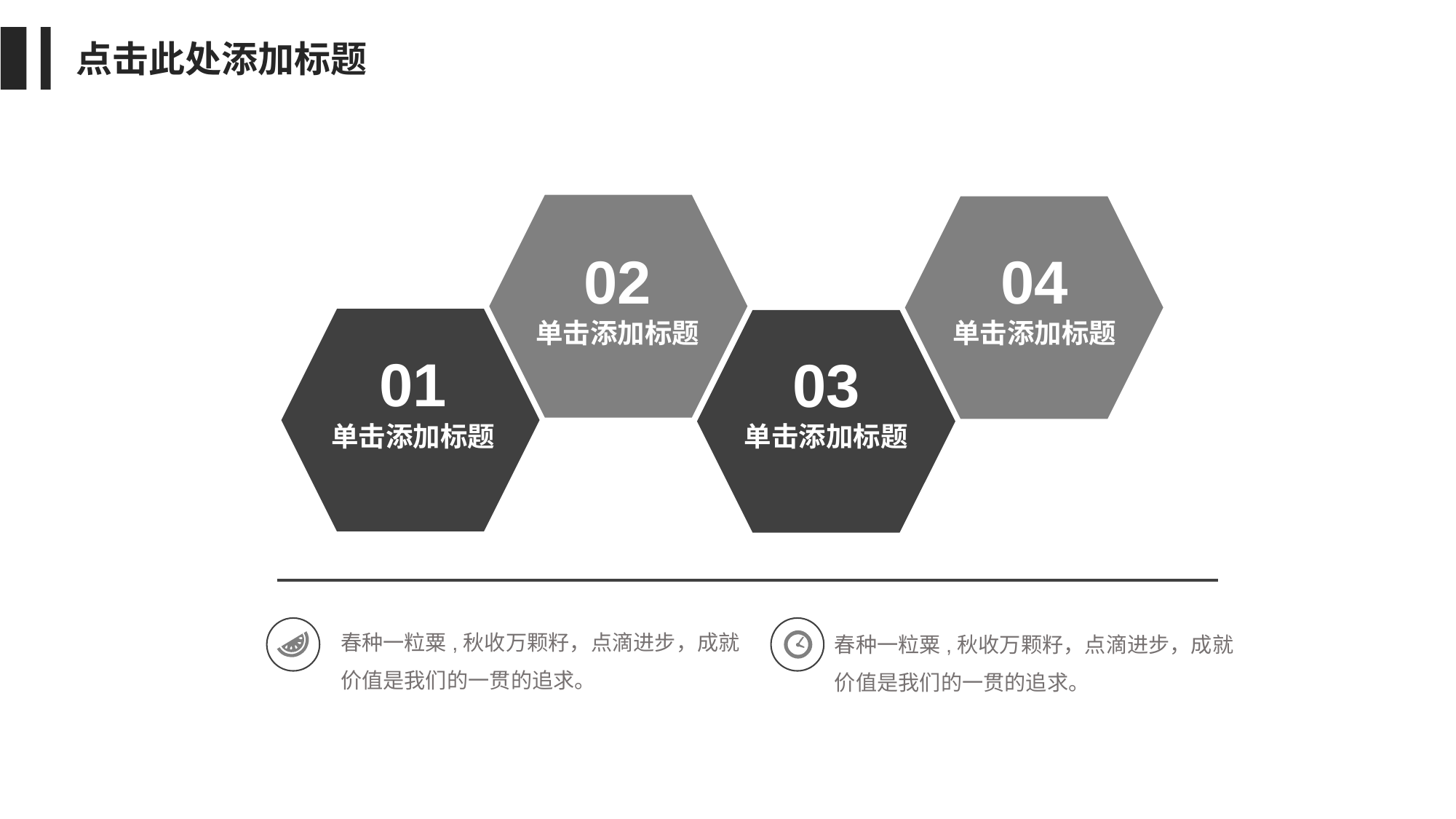

点击此处添加标题

02
单击添加标题
04
单击添加标题

01
单击添加标题
03
单击添加标题
春种一粒粟,秋收万颗籽，点滴进步，成就价值是我们的一贯的追求。
春种一粒粟,秋收万颗籽，点滴进步，成就价值是我们的一贯的追求。